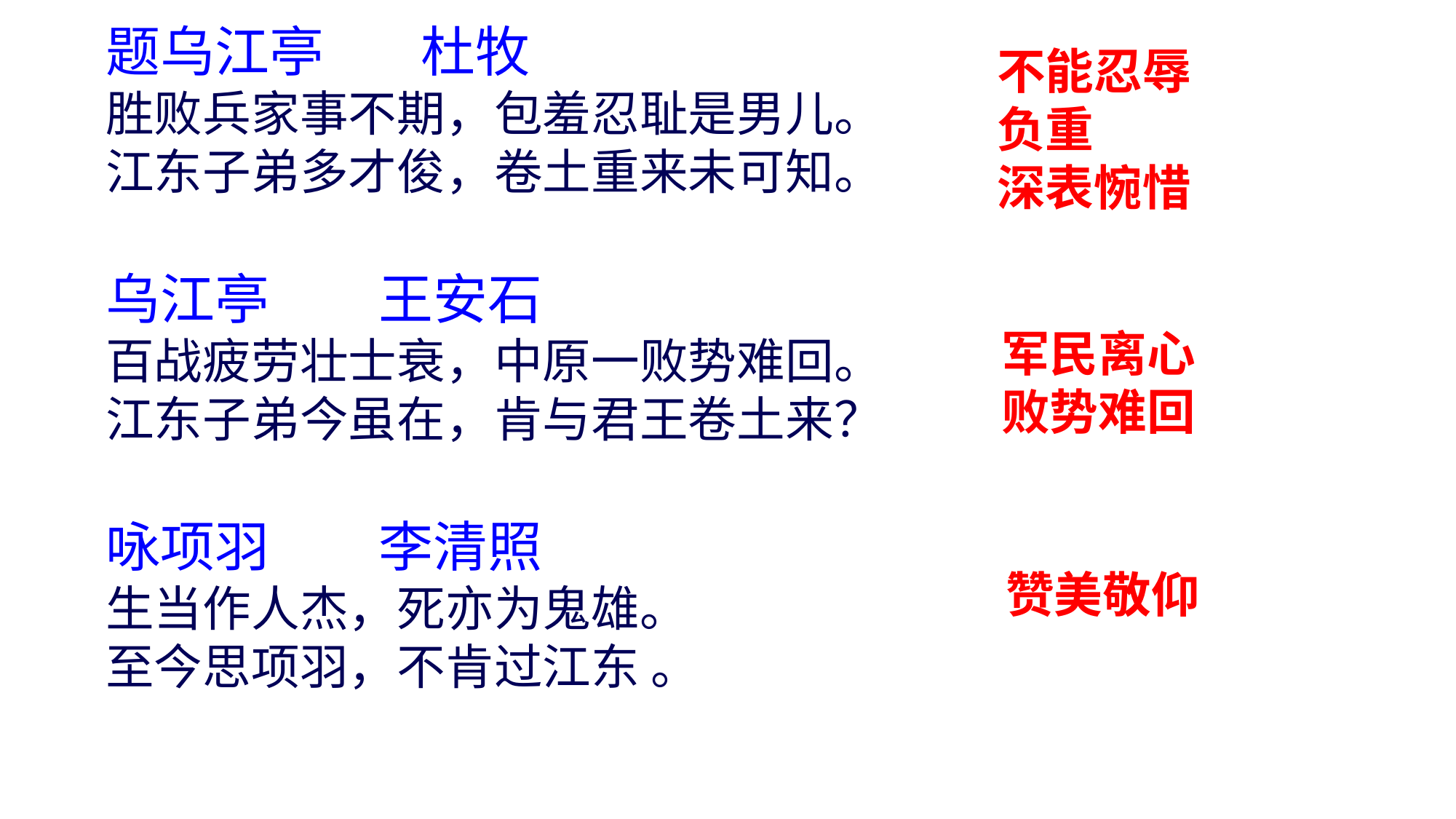

题乌江亭        杜牧
胜败兵家事不期，包羞忍耻是男儿。
江东子弟多才俊，卷土重来未可知。

乌江亭         王安石
百战疲劳壮士衰，中原一败势难回。
江东子弟今虽在，肯与君王卷土来？

咏项羽         李清照
生当作人杰，死亦为鬼雄。
至今思项羽，不肯过江东 。
不能忍辱
负重
深表惋惜
军民离心
败势难回
赞美敬仰